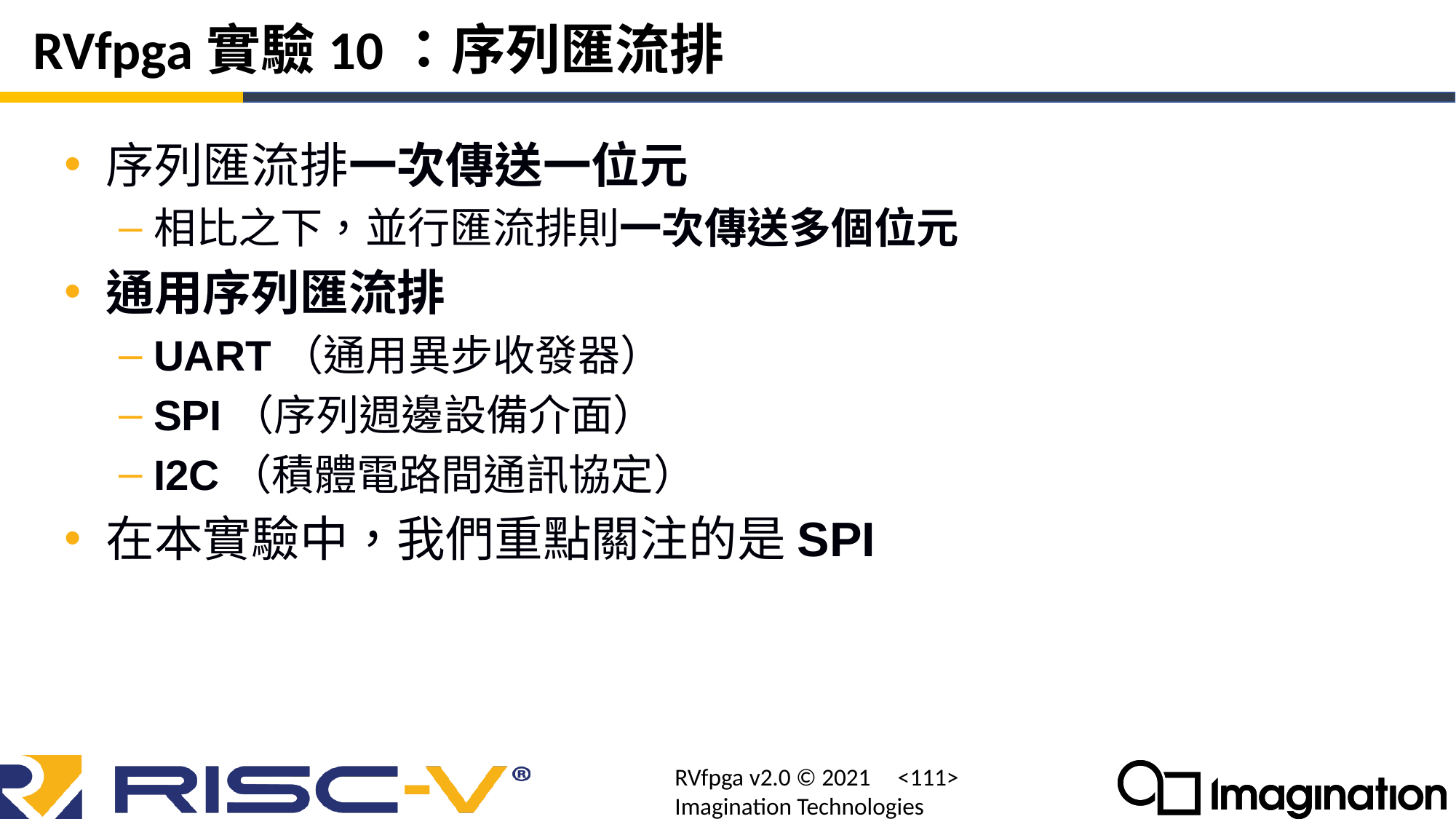

# RVfpga實驗10：序列匯流排
序列匯流排一次傳送一位元
相比之下，並行匯流排則一次傳送多個位元
通用序列匯流排
UART（通用異步收發器）
SPI（序列週邊設備介面）
I2C（積體電路間通訊協定）
在本實驗中，我們重點關注的是SPI